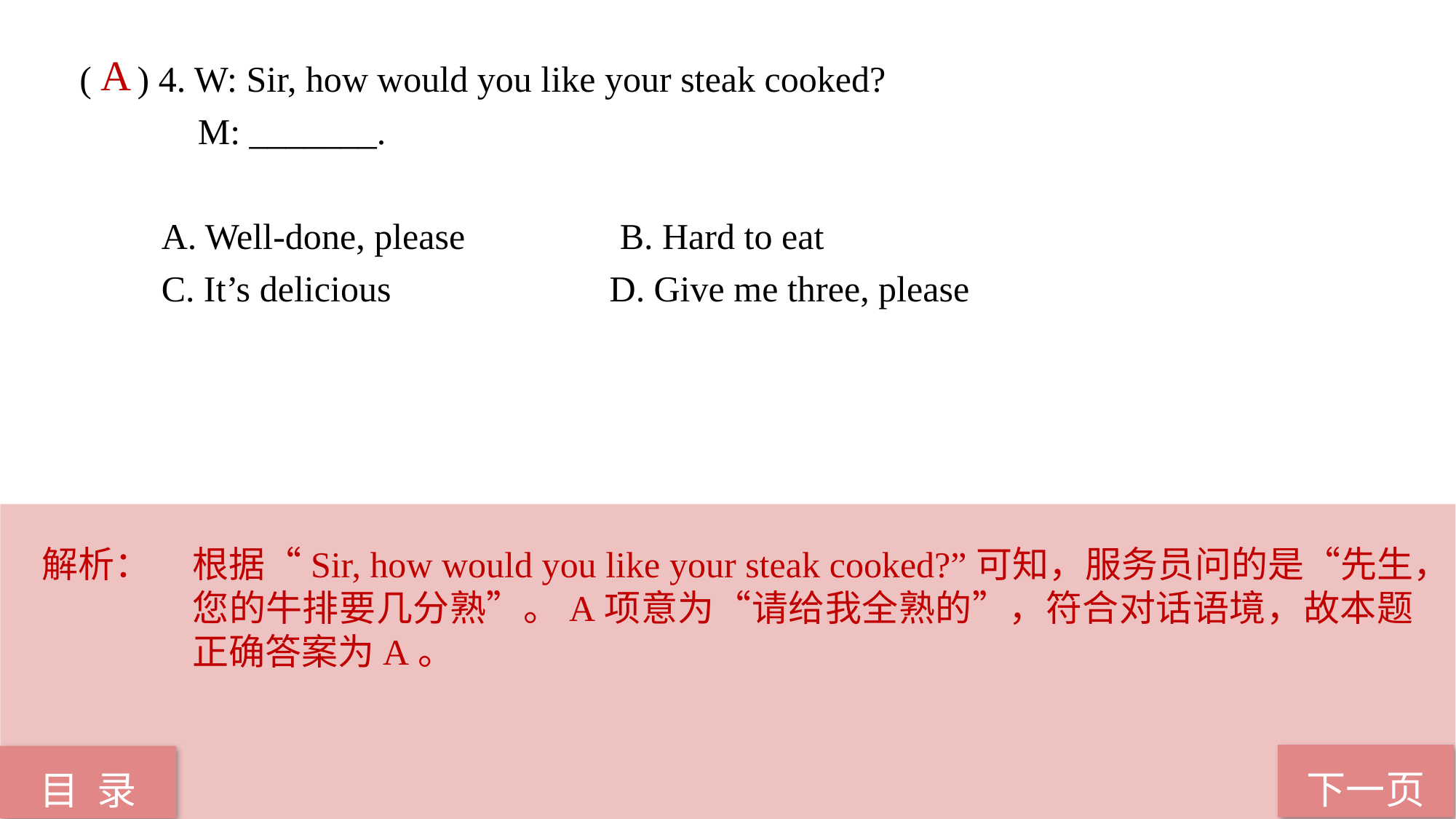

(     ) 4. W: Sir, how would you like your steak cooked?
             M: _______.

         A. Well-done, please                 B. Hard to eat
         C. It’s delicious                        D. Give me three, please
A
解析：	根据“Sir, how would you like your steak cooked?”可知，服务员问的是“先生，您的牛排要几分熟”。A项意为“请给我全熟的”，符合对话语境，故本题正确答案为A。